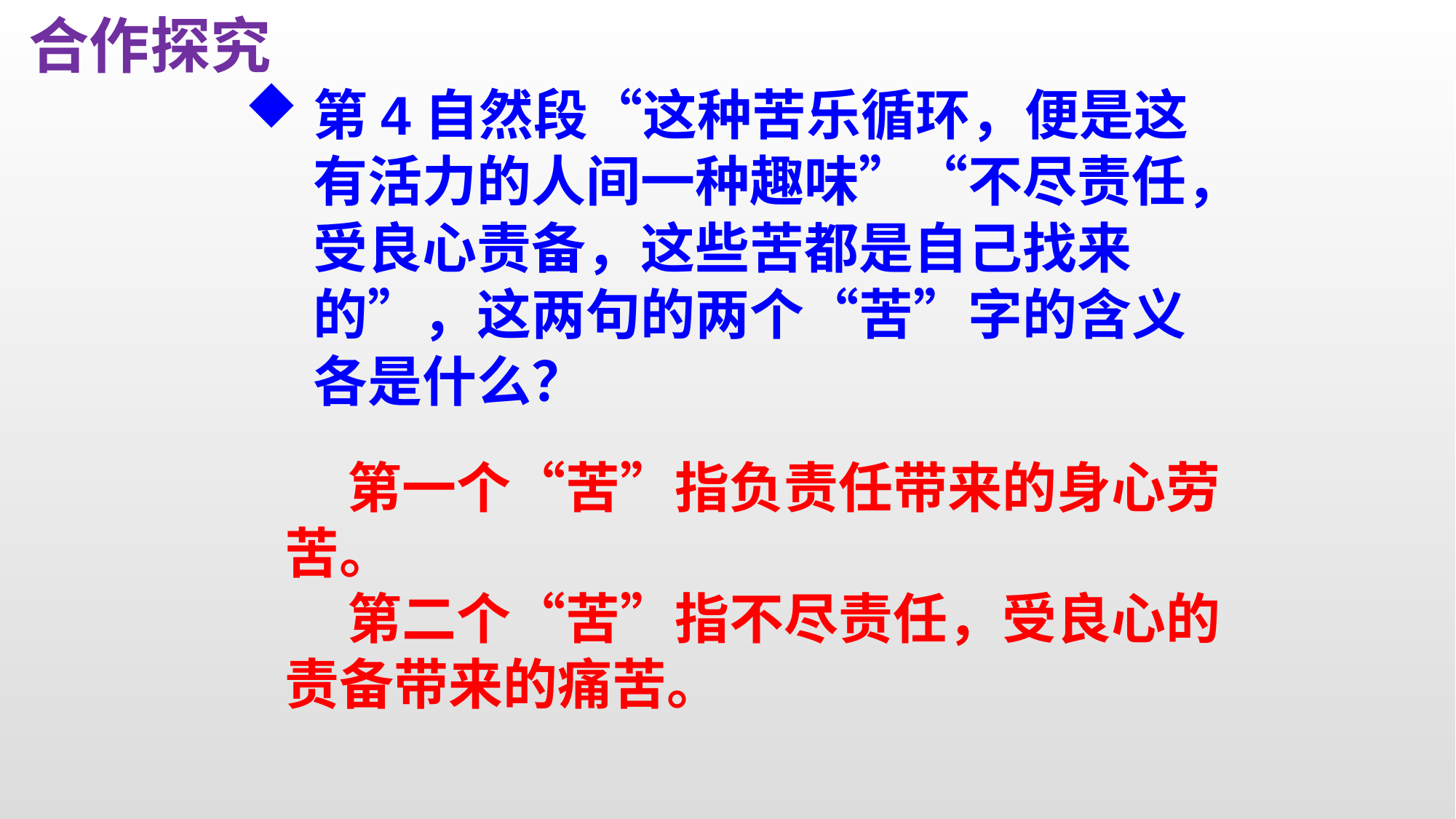

合作探究
第4自然段“这种苦乐循环，便是这有活力的人间一种趣味”“不尽责任，受良心责备，这些苦都是自己找来的”，这两句的两个“苦”字的含义各是什么？
    第一个“苦”指负责任带来的身心劳苦。
    第二个“苦”指不尽责任，受良心的责备带来的痛苦。